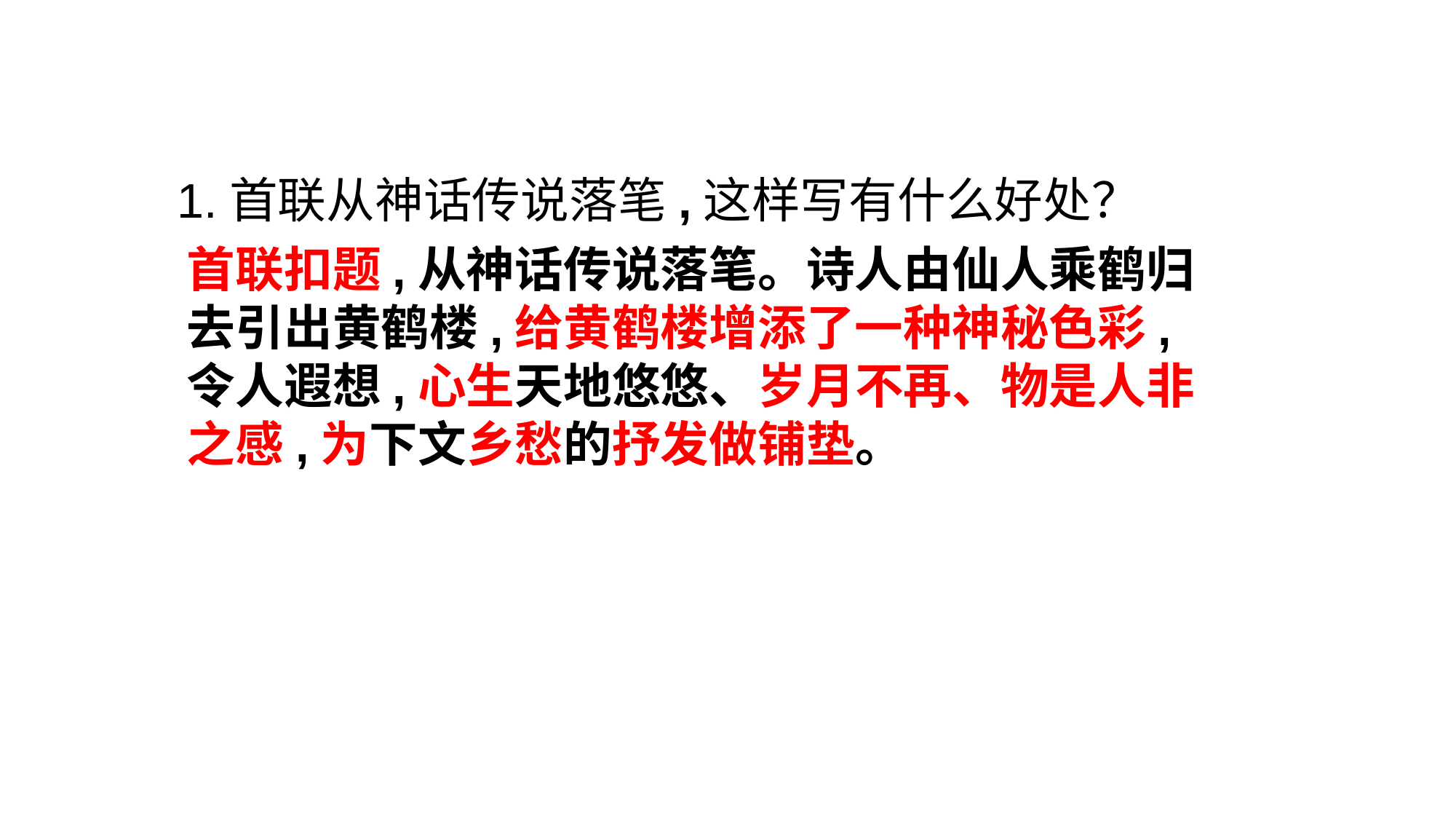

1.首联从神话传说落笔,这样写有什么好处？
首联扣题,从神话传说落笔。诗人由仙人乘鹤归去引出黄鹤楼,给黄鹤楼增添了一种神秘色彩,令人遐想,心生天地悠悠、岁月不再、物是人非之感,为下文乡愁的抒发做铺垫。